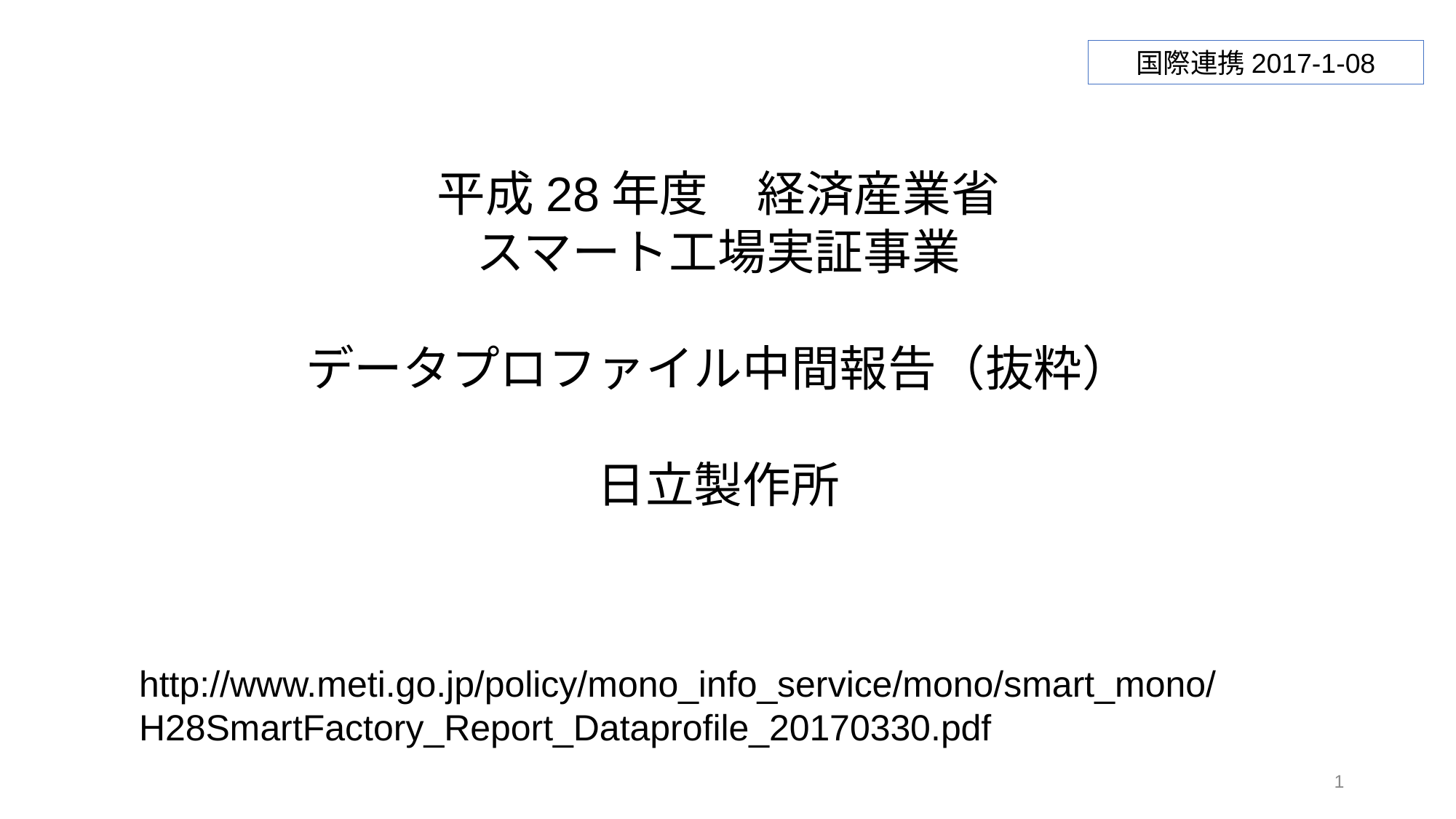

国際連携2017-1-08
平成28年度　経済産業省
スマート工場実証事業

データプロファイル中間報告（抜粋）

日立製作所
http://www.meti.go.jp/policy/mono_info_service/mono/smart_mono/H28SmartFactory_Report_Dataprofile_20170330.pdf
1